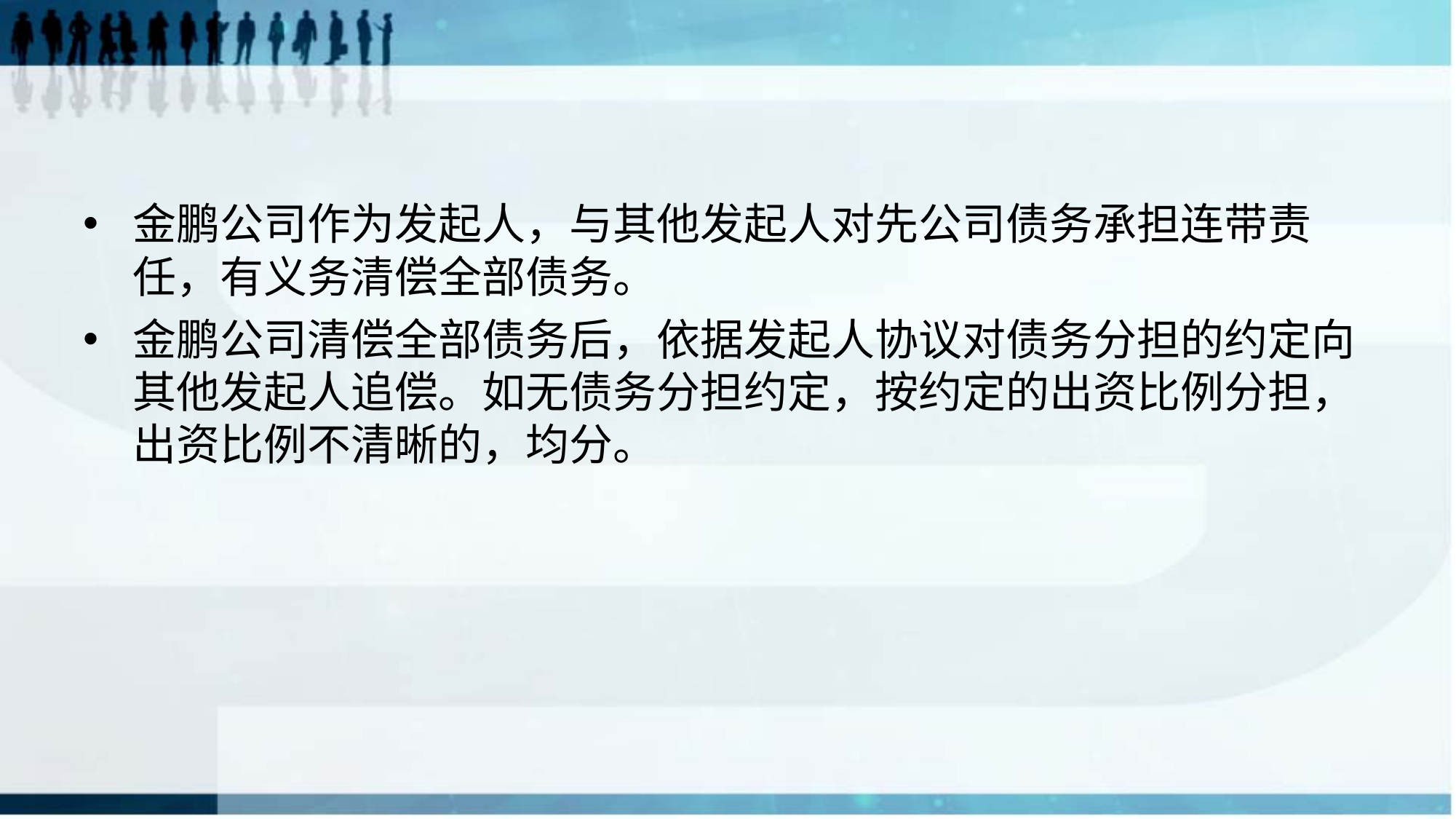

#
金鹏公司作为发起人，与其他发起人对先公司债务承担连带责任，有义务清偿全部债务。
金鹏公司清偿全部债务后，依据发起人协议对债务分担的约定向其他发起人追偿。如无债务分担约定，按约定的出资比例分担，出资比例不清晰的，均分。